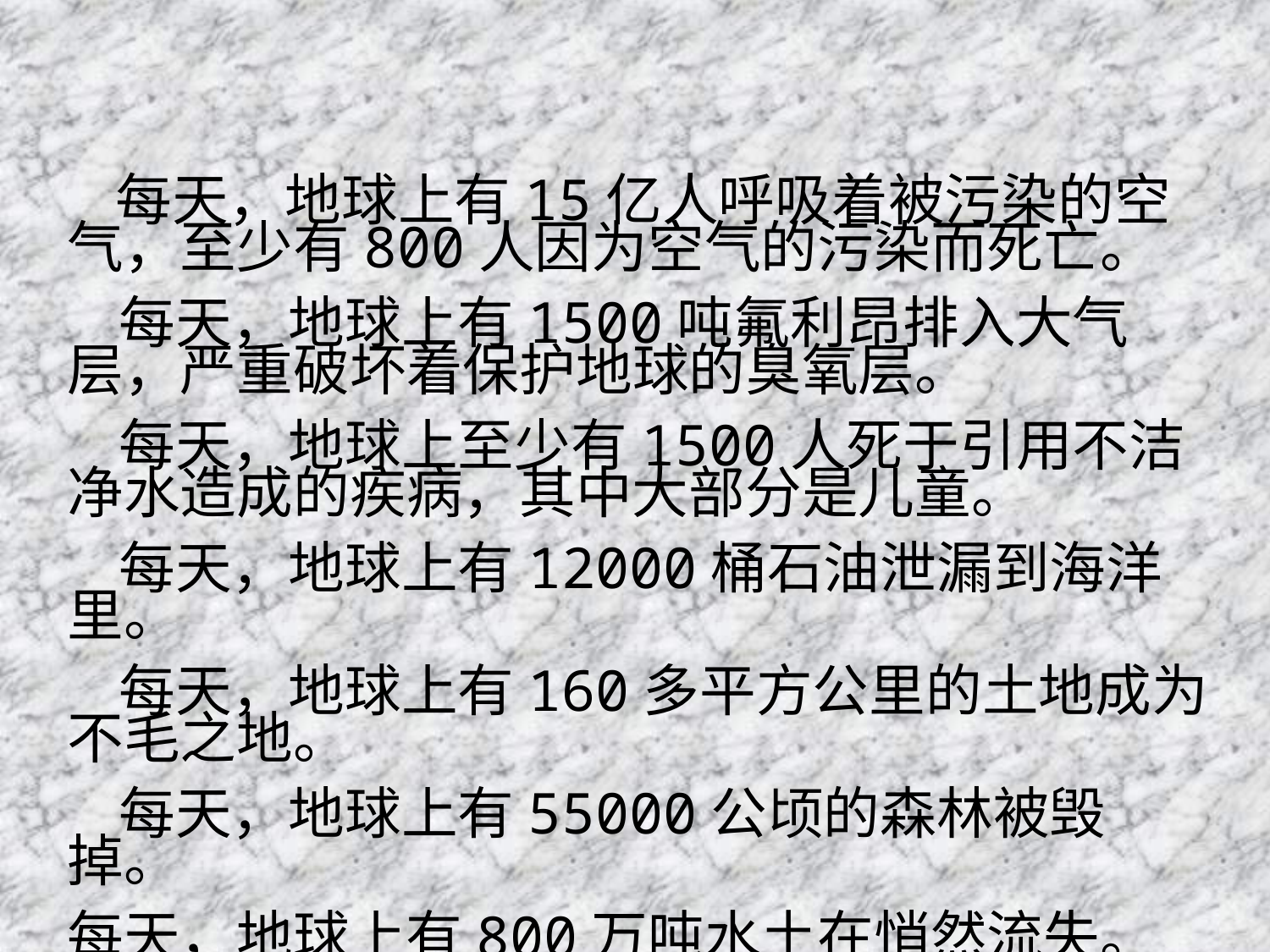

每天，地球上有15亿人呼吸着被污染的空气，至少有800人因为空气的污染而死亡。
   每天，地球上有1500吨氟利昂排入大气层，严重破坏着保护地球的臭氧层。
   每天，地球上至少有1500人死于引用不洁净水造成的疾病，其中大部分是儿童。
   每天，地球上有12000桶石油泄漏到海洋里。
   每天，地球上有160多平方公里的土地成为不毛之地。
   每天，地球上有55000公顷的森林被毁掉。
每天，地球上有800万吨水土在悄然流失。